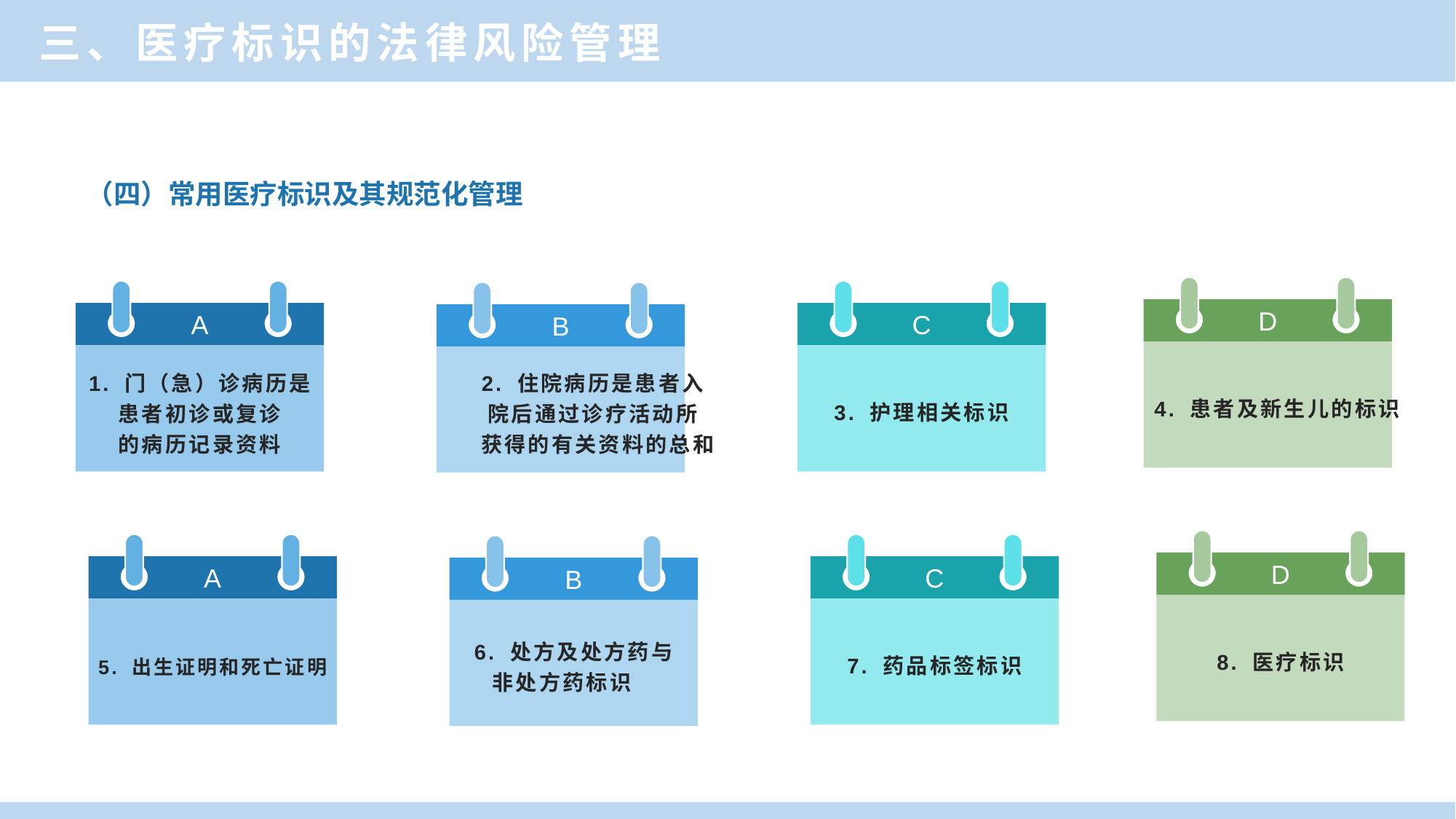

三、医疗标识的法律风险管理
（四）常用医疗标识及其规范化管理

D

4. 患者及新生儿的标识

A

1. 门（急）诊病历是
患者初诊或复诊
的病历记录资料

C

3. 护理相关标识

B

2. 住院病历是患者入
院后通过诊疗活动所
    获得的有关资料的总和

D

8. 医疗标识

A

5. 出生证明和死亡证明

C

7. 药品标签标识

B

6. 处方及处方药与
非处方药标识